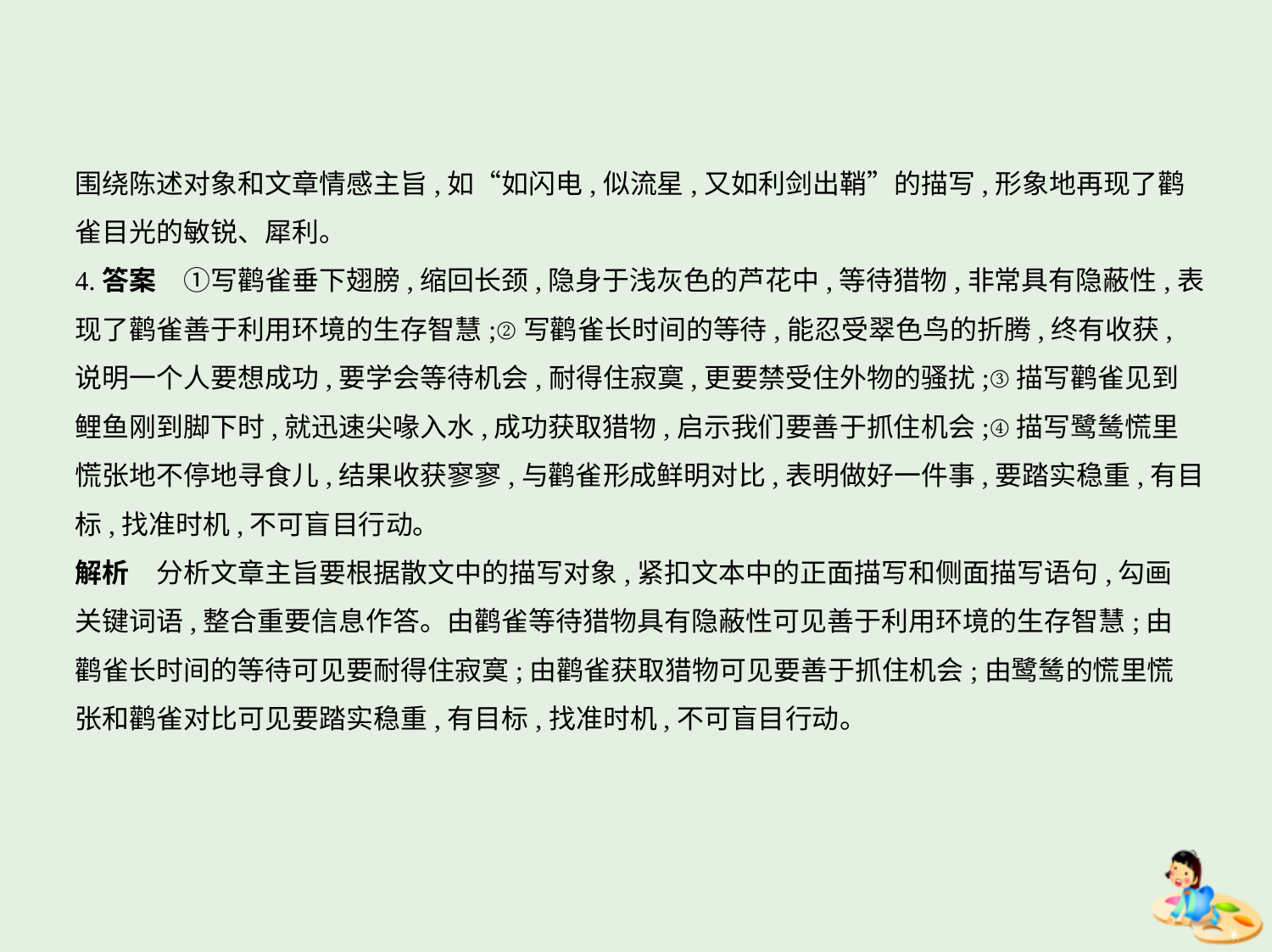

围绕陈述对象和文章情感主旨,如“如闪电,似流星,又如利剑出鞘”的描写,形象地再现了鹳
雀目光的敏锐、犀利。
4.答案　①写鹳雀垂下翅膀,缩回长颈,隐身于浅灰色的芦花中,等待猎物,非常具有隐蔽性,表
现了鹳雀善于利用环境的生存智慧;②写鹳雀长时间的等待,能忍受翠色鸟的折腾,终有收获,
说明一个人要想成功,要学会等待机会,耐得住寂寞,更要禁受住外物的骚扰;③描写鹳雀见到
鲤鱼刚到脚下时,就迅速尖喙入水,成功获取猎物,启示我们要善于抓住机会;④描写鹭鸶慌里
慌张地不停地寻食儿,结果收获寥寥,与鹳雀形成鲜明对比,表明做好一件事,要踏实稳重,有目
标,找准时机,不可盲目行动。
解析　分析文章主旨要根据散文中的描写对象,紧扣文本中的正面描写和侧面描写语句,勾画
关键词语,整合重要信息作答。由鹳雀等待猎物具有隐蔽性可见善于利用环境的生存智慧;由
鹳雀长时间的等待可见要耐得住寂寞;由鹳雀获取猎物可见要善于抓住机会;由鹭鸶的慌里慌
张和鹳雀对比可见要踏实稳重,有目标,找准时机,不可盲目行动。